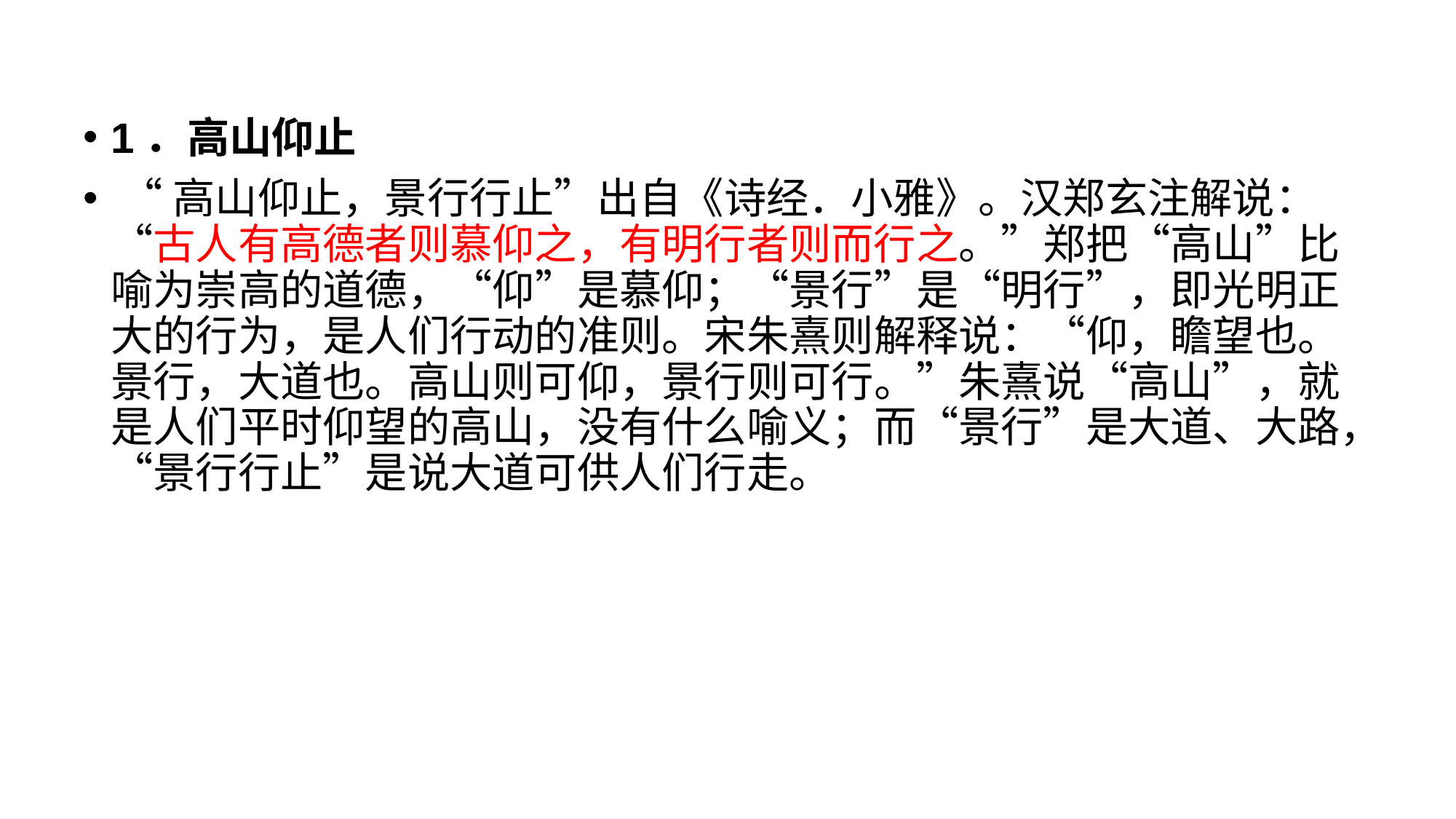

#
1．高山仰止
 “高山仰止，景行行止”出自《诗经．小雅》。汉郑玄注解说：“古人有高德者则慕仰之，有明行者则而行之。”郑把“高山”比喻为崇高的道德，“仰”是慕仰；“景行”是“明行”，即光明正大的行为，是人们行动的准则。宋朱熹则解释说：“仰，瞻望也。景行，大道也。高山则可仰，景行则可行。”朱熹说“高山”，就是人们平时仰望的高山，没有什么喻义；而“景行”是大道、大路，“景行行止”是说大道可供人们行走。